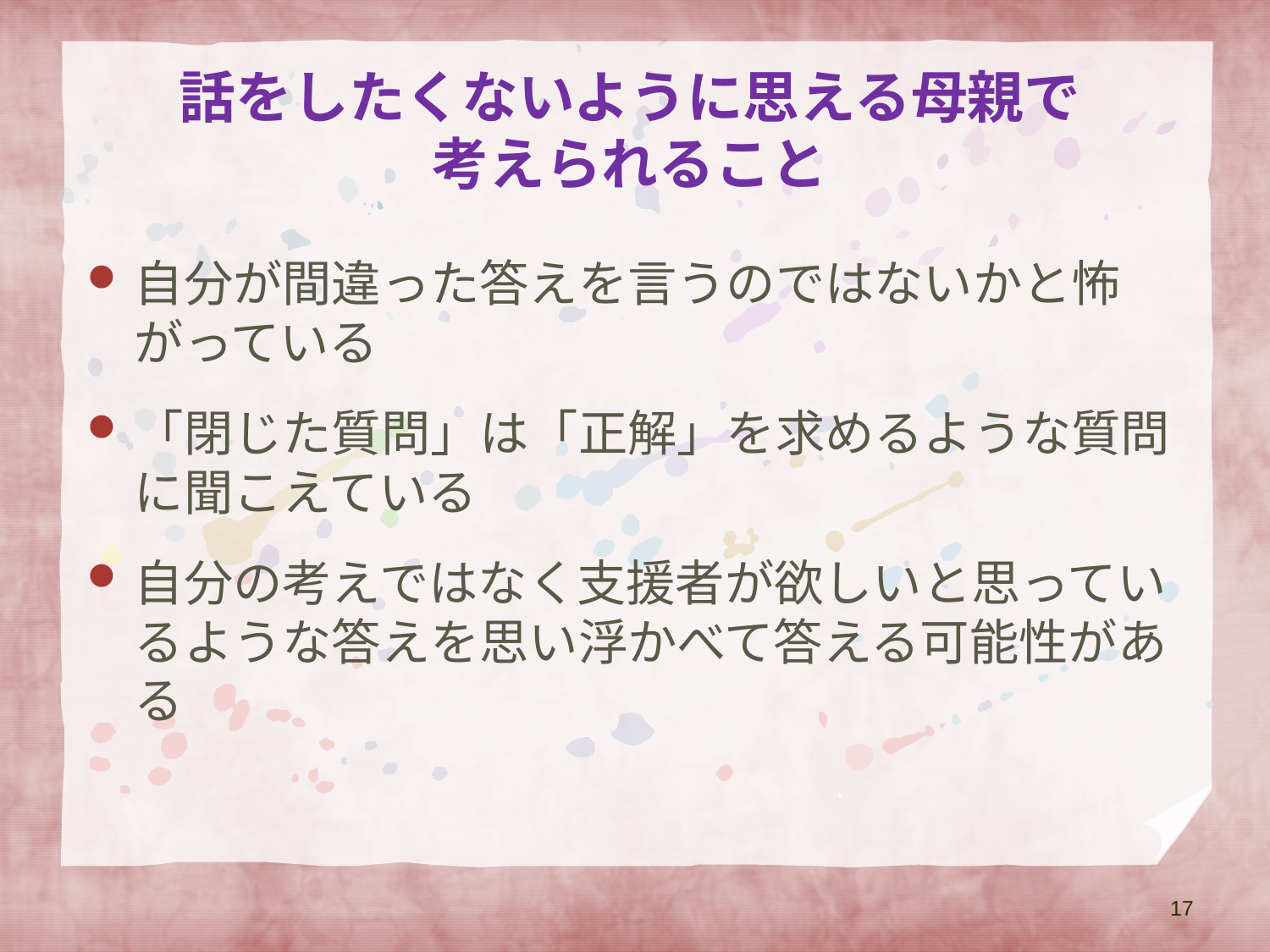

# 話をしたくないように思える母親で 考えられること
自分が間違った答えを言うのではないかと怖がっている
「閉じた質問」は「正解」を求めるような質問に聞こえている
自分の考えではなく支援者が欲しいと思っているような答えを思い浮かべて答える可能性がある
17